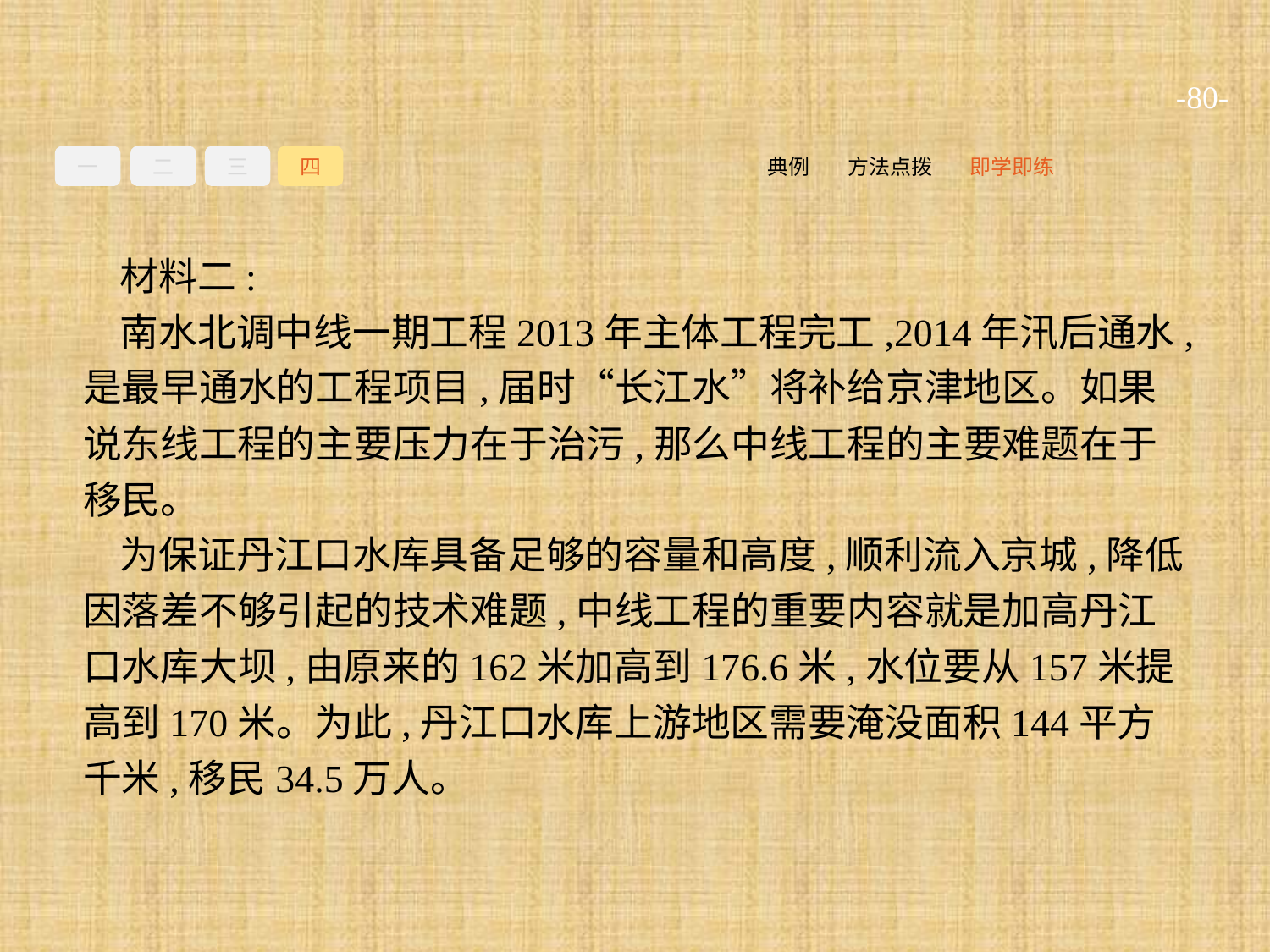

-80-
一
二
三
四
即学即练
方法点拨
典例
材料二:
南水北调中线一期工程2013年主体工程完工,2014年汛后通水,是最早通水的工程项目,届时“长江水”将补给京津地区。如果说东线工程的主要压力在于治污,那么中线工程的主要难题在于移民。
为保证丹江口水库具备足够的容量和高度,顺利流入京城,降低因落差不够引起的技术难题,中线工程的重要内容就是加高丹江口水库大坝,由原来的162米加高到176.6米,水位要从157米提高到170米。为此,丹江口水库上游地区需要淹没面积144平方千米,移民34.5万人。